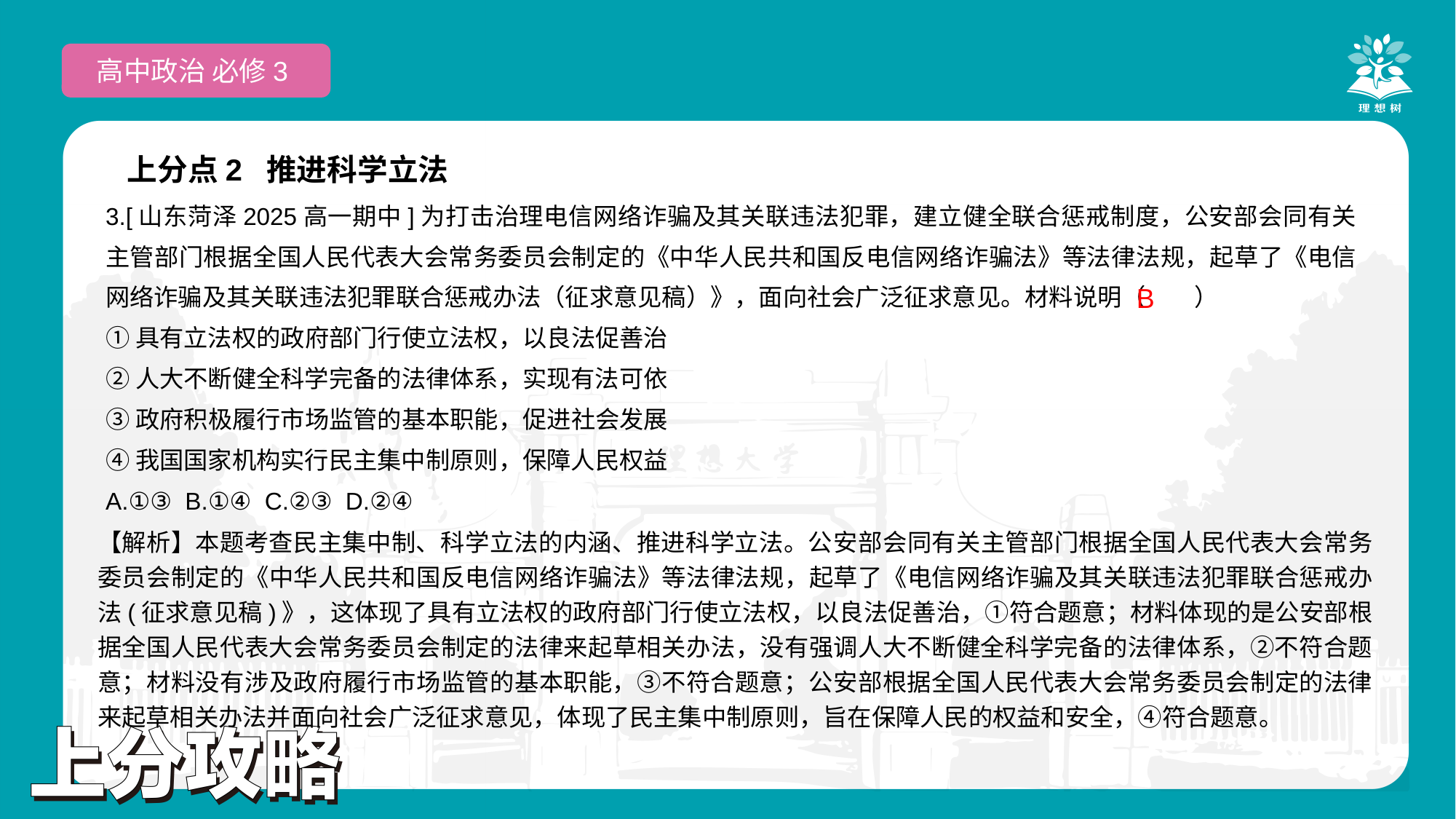

高中政治 必修3
上分点2  推进科学立法
3.[山东菏泽2025高一期中]为打击治理电信网络诈骗及其关联违法犯罪，建立健全联合惩戒制度，公安部会同有关主管部门根据全国人民代表大会常务委员会制定的《中华人民共和国反电信网络诈骗法》等法律法规，起草了《电信网络诈骗及其关联违法犯罪联合惩戒办法（征求意见稿）》，面向社会广泛征求意见。材料说明（　　）
①具有立法权的政府部门行使立法权，以良法促善治
②人大不断健全科学完备的法律体系，实现有法可依
③政府积极履行市场监管的基本职能，促进社会发展
④我国国家机构实行民主集中制原则，保障人民权益
A.①③  B.①④  C.②③  D.②④
 B
【解析】本题考查民主集中制、科学立法的内涵、推进科学立法。公安部会同有关主管部门根据全国人民代表大会常务委员会制定的《中华人民共和国反电信网络诈骗法》等法律法规，起草了《电信网络诈骗及其关联违法犯罪联合惩戒办法(征求意见稿)》，这体现了具有立法权的政府部门行使立法权，以良法促善治，①符合题意；材料体现的是公安部根据全国人民代表大会常务委员会制定的法律来起草相关办法，没有强调人大不断健全科学完备的法律体系，②不符合题意；材料没有涉及政府履行市场监管的基本职能，③不符合题意；公安部根据全国人民代表大会常务委员会制定的法律来起草相关办法并面向社会广泛征求意见，体现了民主集中制原则，旨在保障人民的权益和安全，④符合题意。